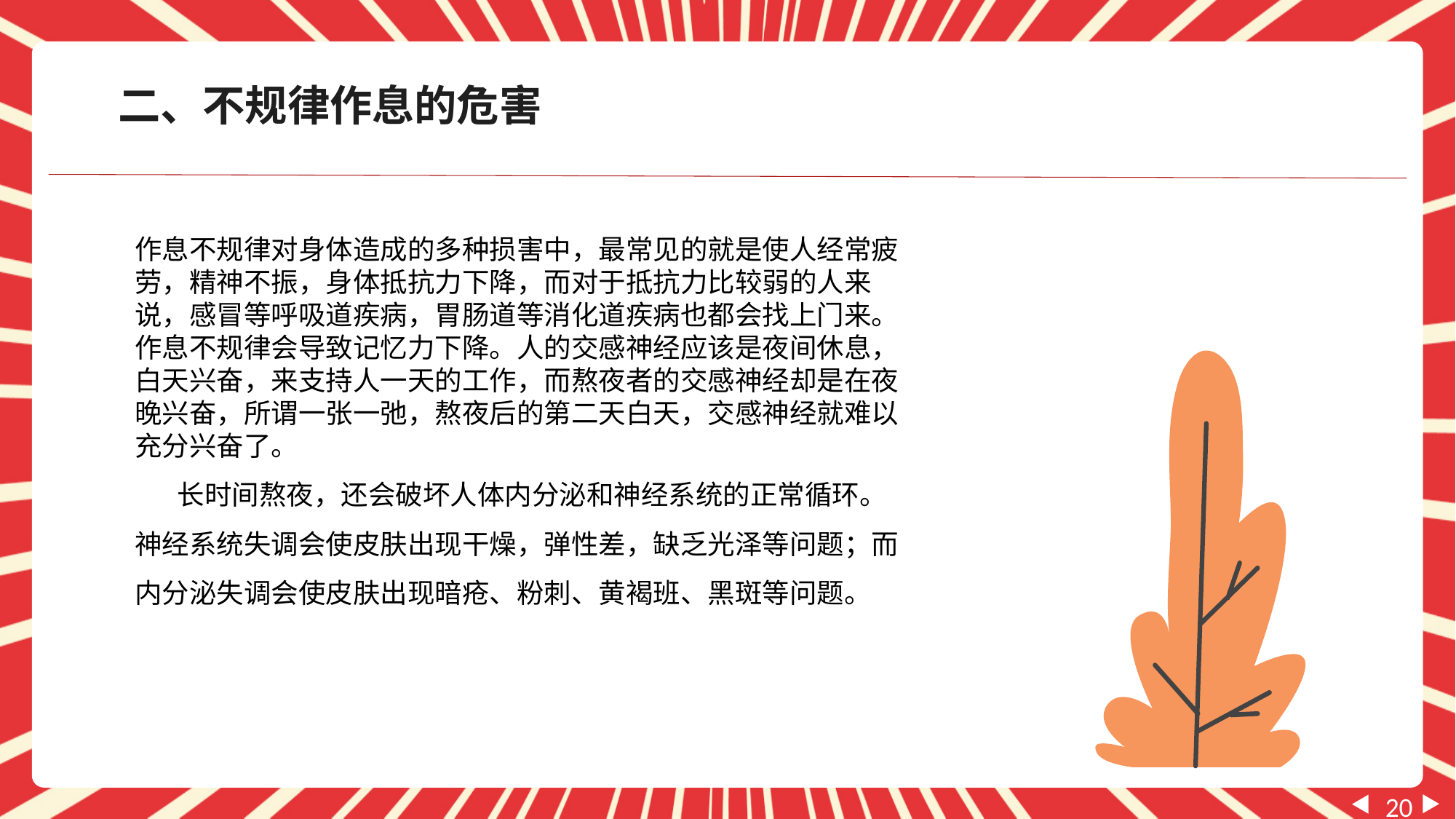

二、不规律作息的危害

作息不规律对身体造成的多种损害中，最常见的就是使人经常疲劳，精神不振，身体抵抗力下降，而对于抵抗力比较弱的人来说，感冒等呼吸道疾病，胃肠道等消化道疾病也都会找上门来。作息不规律会导致记忆力下降。人的交感神经应该是夜间休息，白天兴奋，来支持人一天的工作，而熬夜者的交感神经却是在夜晚兴奋，所谓一张一弛，熬夜后的第二天白天，交感神经就难以充分兴奋了。长时间熬夜，还会破坏人体内分泌和神经系统的正常循环。神经系统失调会使皮肤出现干燥，弹性差，缺乏光泽等问题；而内分泌失调会使皮肤出现暗疮、粉刺、黄褐班、黑斑等问题。